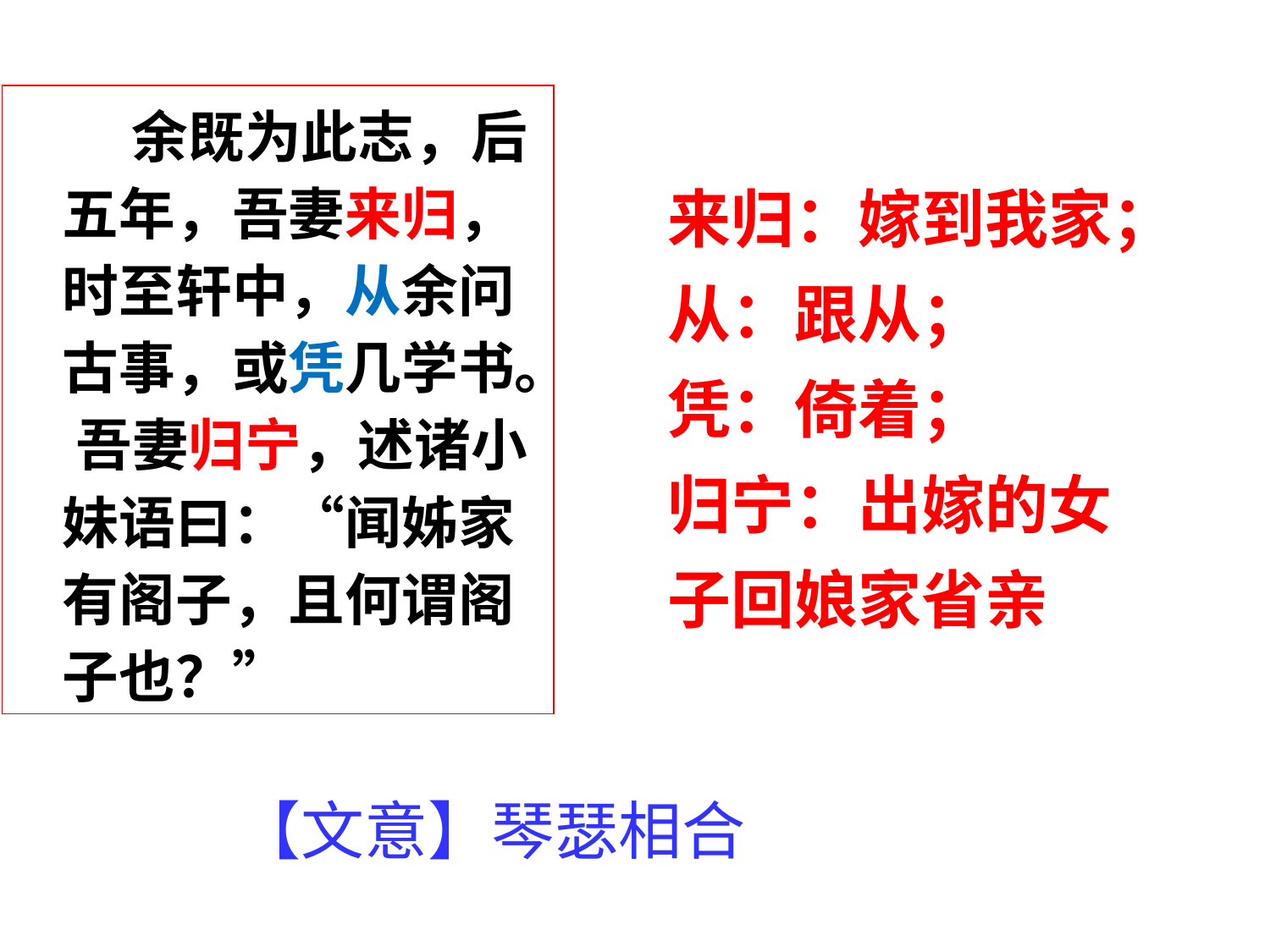

余既为此志，后五年，吾妻来归，时至轩中，从余问古事，或凭几学书。 吾妻归宁，述诸小妹语曰：“闻姊家有阁子，且何谓阁子也？”
来归：嫁到我家；
从：跟从；
凭：倚着；
归宁：出嫁的女子回娘家省亲

【文意】琴瑟相合